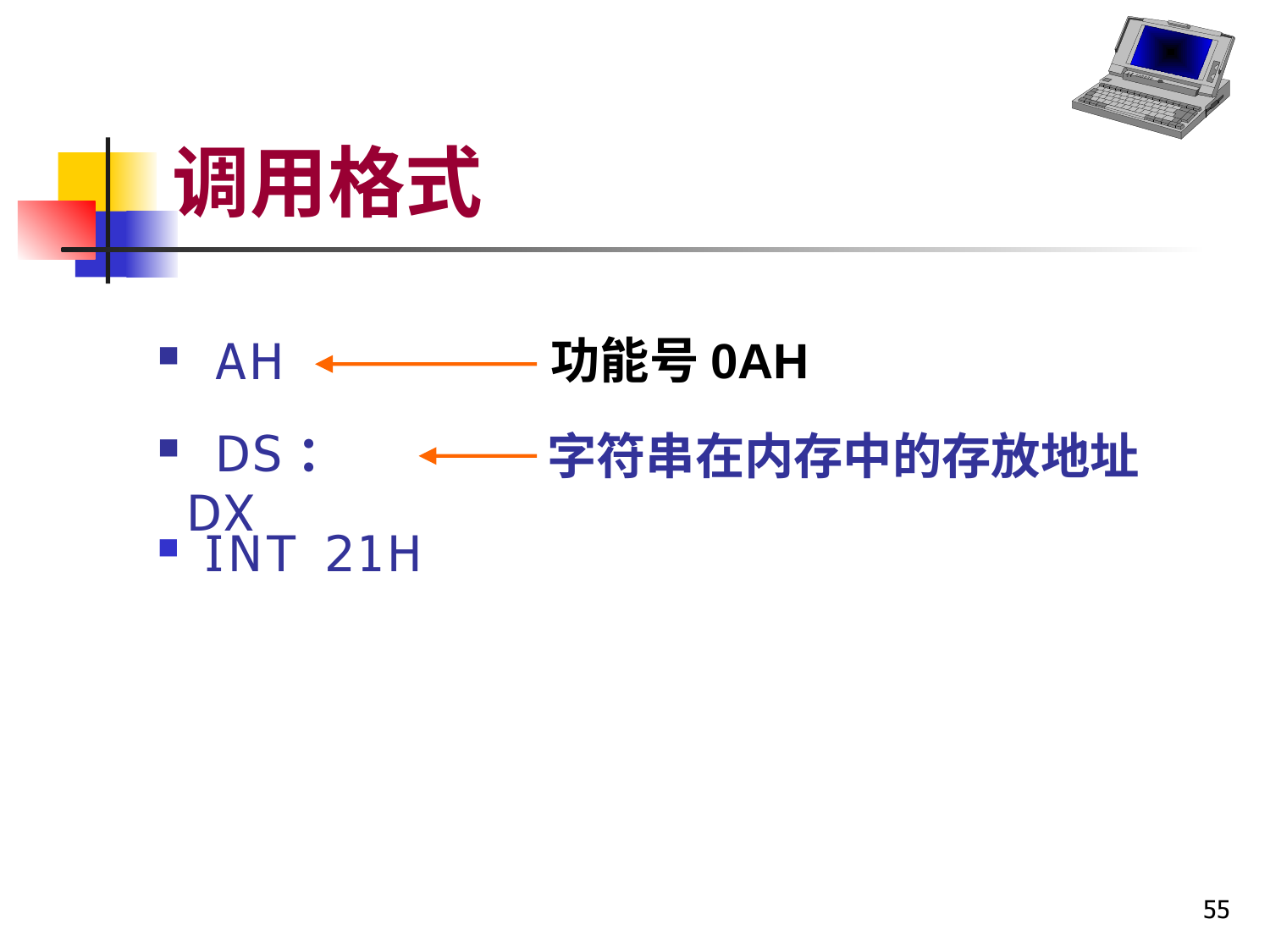

# 调用格式
功能号0AH
  AH

字符串在内存中的存放地址
  DS：DX

INT  21H

55